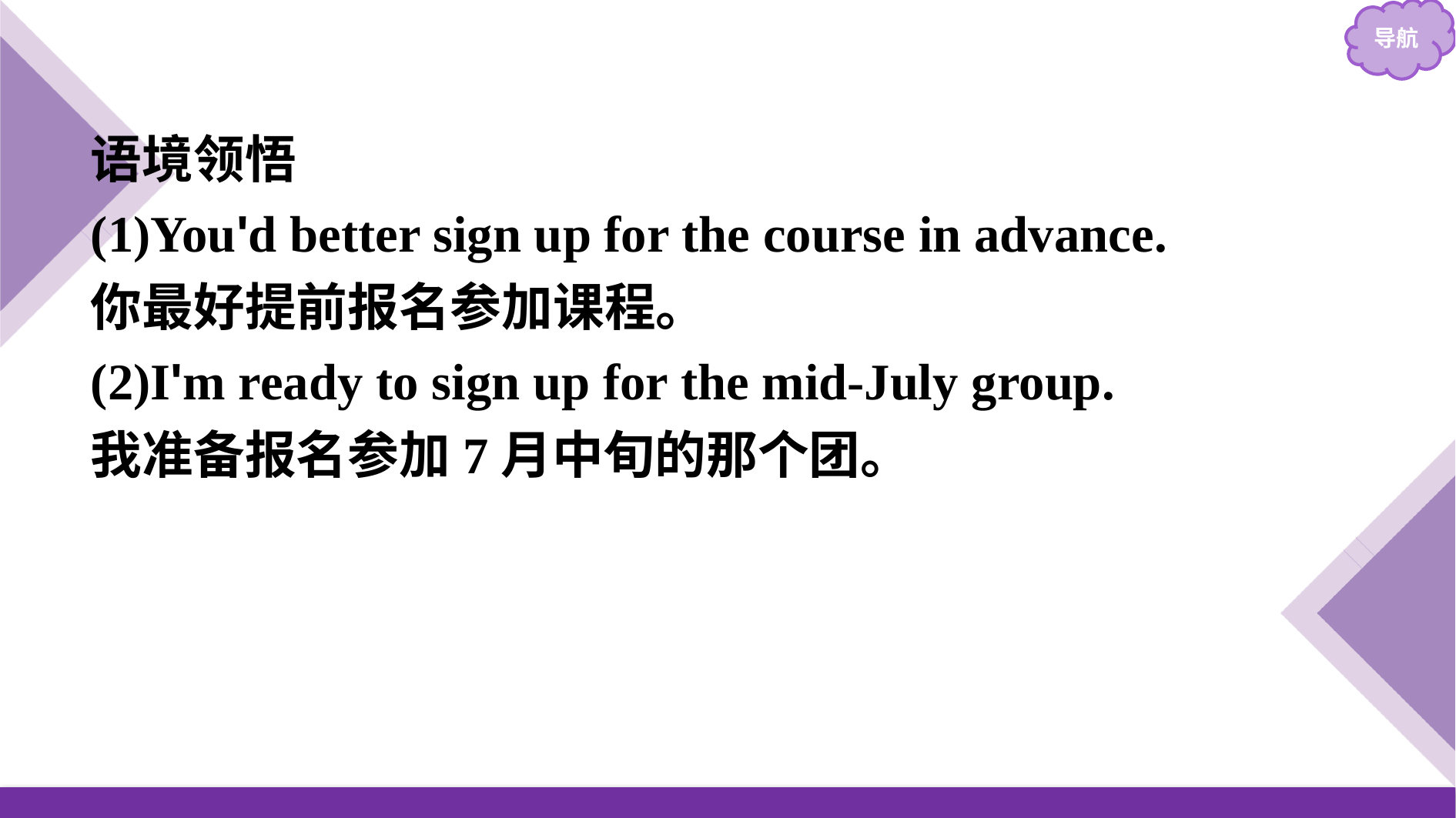

语境领悟
(1)You'd better sign up for the course in advance.
你最好提前报名参加课程。
(2)I'm ready to sign up for the mid-July group.
我准备报名参加7月中旬的那个团。